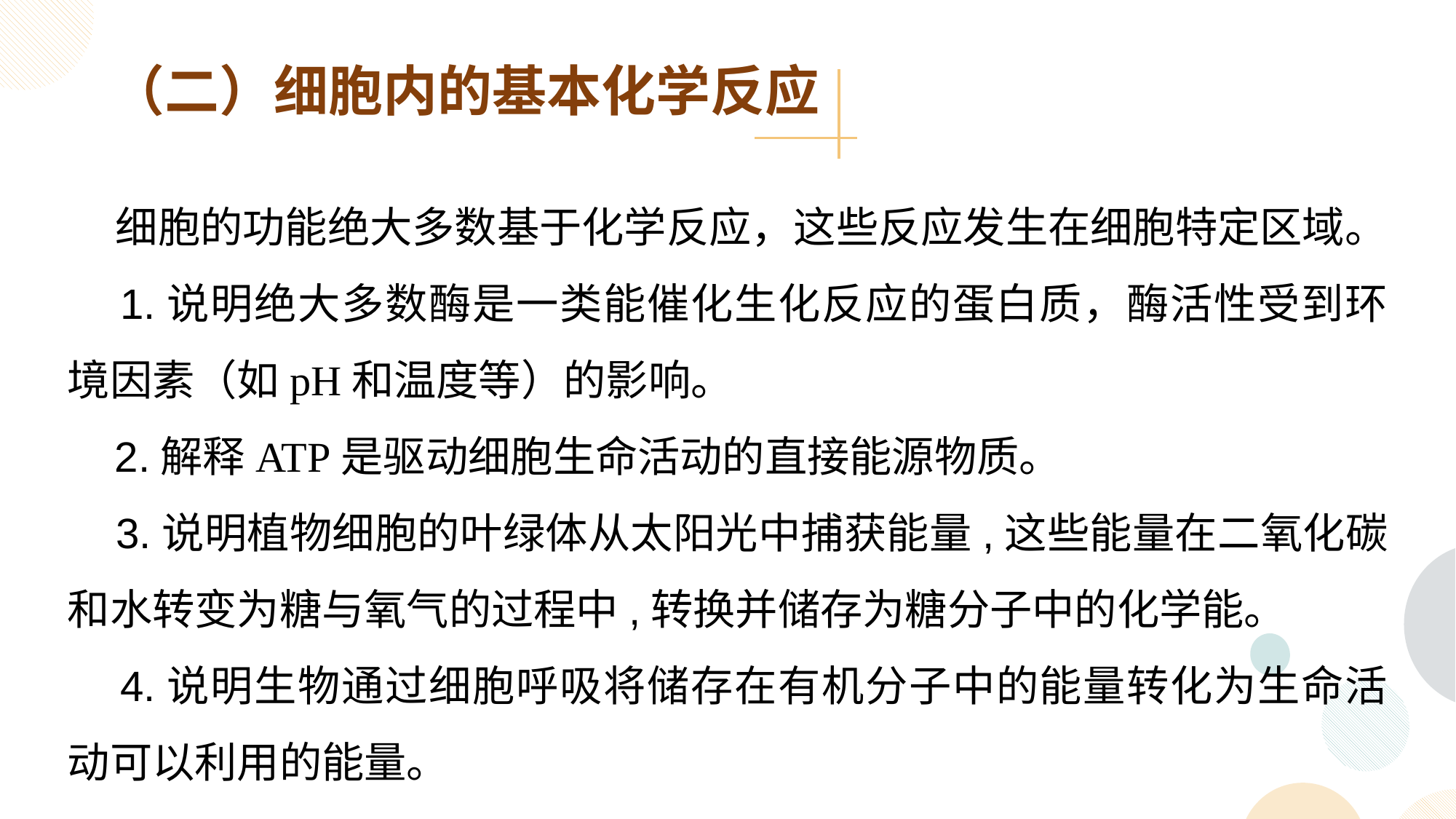

（二）细胞内的基本化学反应
    细胞的功能绝大多数基于化学反应，这些反应发生在细胞特定区域。
    1.说明绝大多数酶是一类能催化生化反应的蛋白质，酶活性受到环境因素（如pH和温度等）的影响。
    2.解释ATP是驱动细胞生命活动的直接能源物质。
    3.说明植物细胞的叶绿体从太阳光中捕获能量,这些能量在二氧化碳和水转变为糖与氧气的过程中,转换并储存为糖分子中的化学能。
    4.说明生物通过细胞呼吸将储存在有机分子中的能量转化为生命活动可以利用的能量。